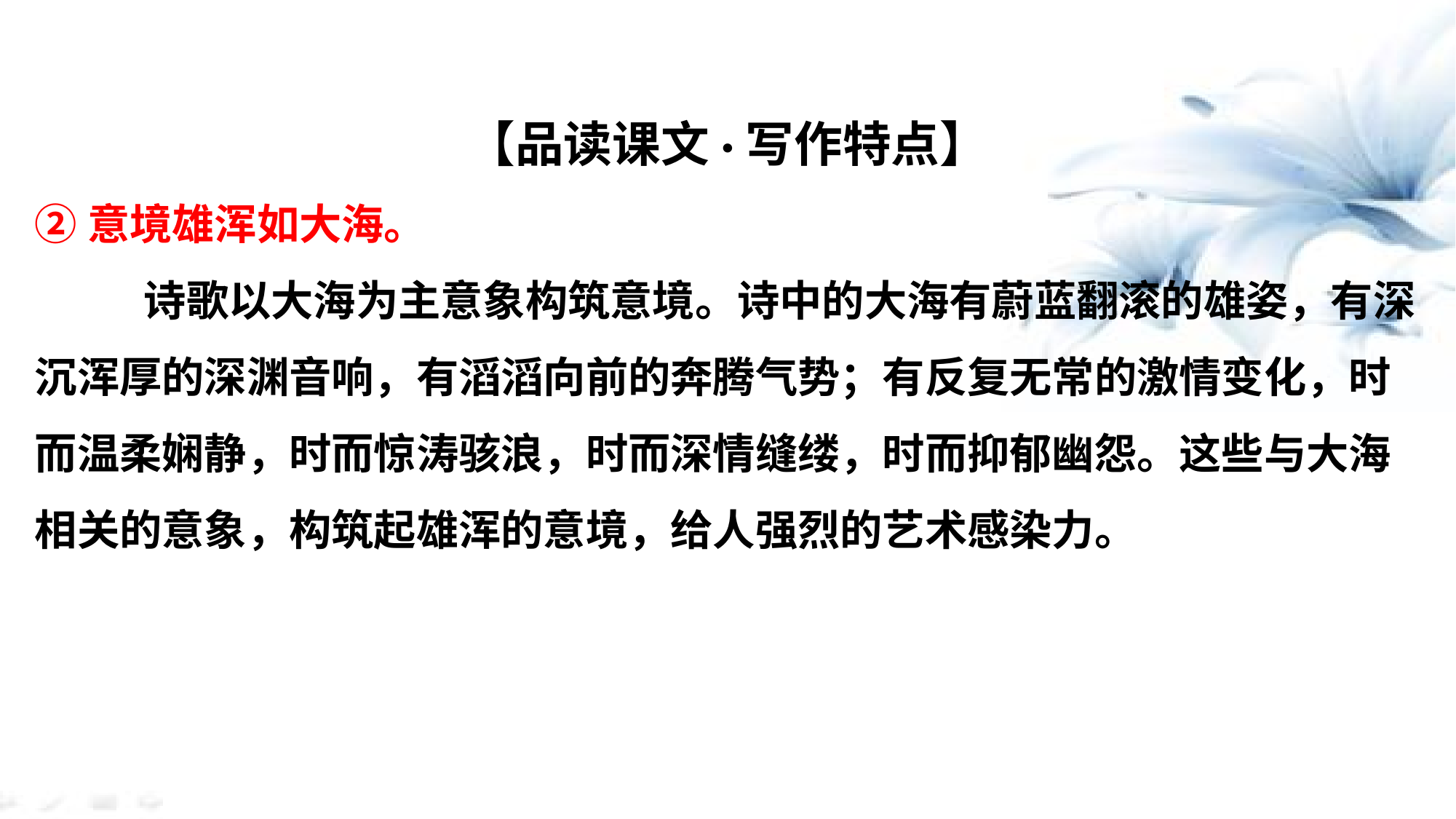

【品读课文·写作特点】
②意境雄浑如大海。
	诗歌以大海为主意象构筑意境。诗中的大海有蔚蓝翻滚的雄姿，有深沉浑厚的深渊音响，有滔滔向前的奔腾气势；有反复无常的激情变化，时而温柔娴静，时而惊涛骇浪，时而深情缝缕，时而抑郁幽怨。这些与大海相关的意象，构筑起雄浑的意境，给人强烈的艺术感染力。